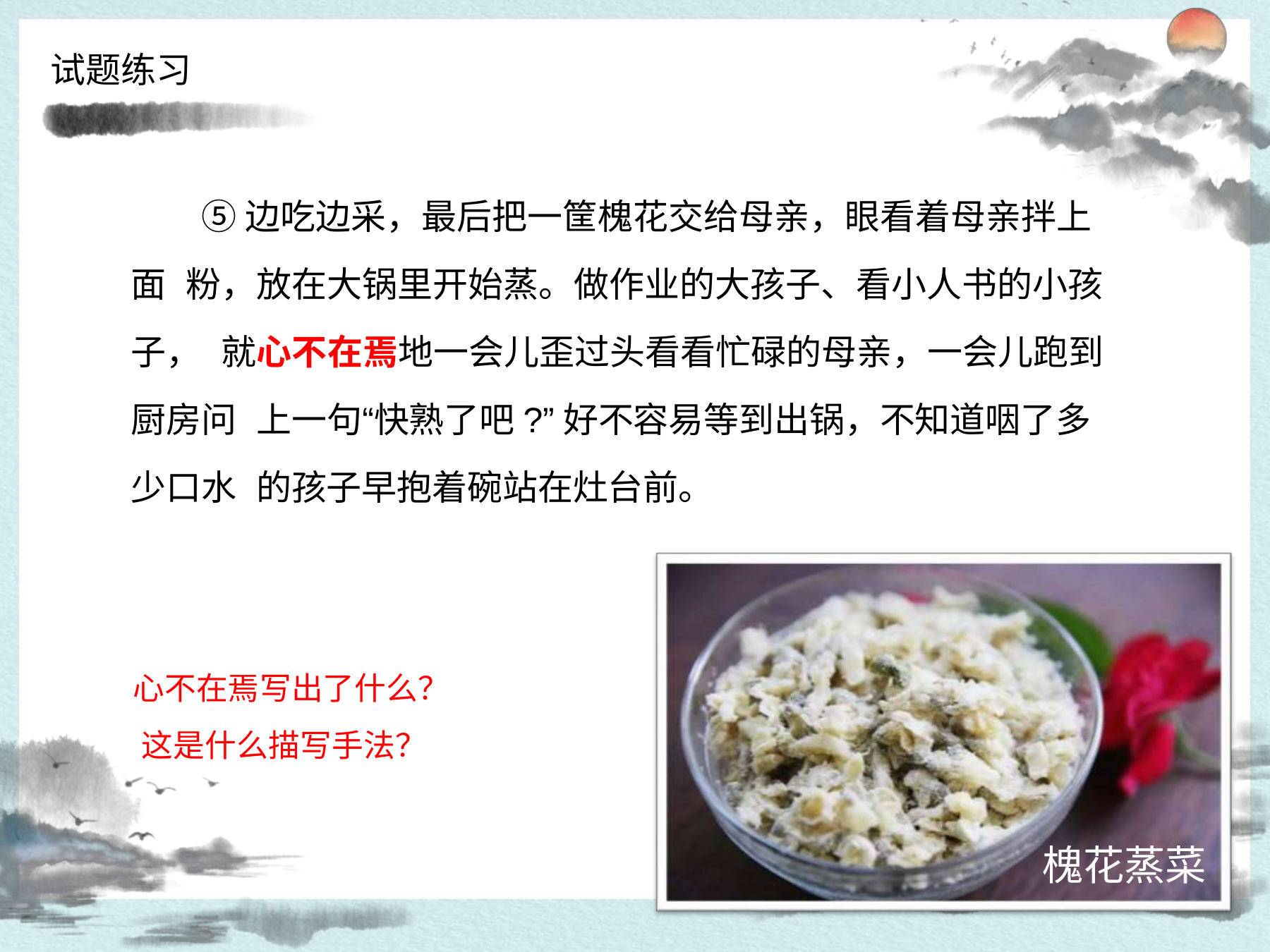

试题练习

# ⑤边吃边采，最后把一筐槐花交给母亲，眼看着母亲拌上面  粉，放在大锅里开始蒸。做作业的大孩子、看小人书的小孩子，  就心不在焉地一会儿歪过头看看忙碌的母亲，一会儿跑到厨房问  上一句“快熟了吧?”好不容易等到出锅，不知道咽了多少口水  的孩子早抱着碗站在灶台前。

心不在焉写出了什么？  这是什么描写手法？

槐花蒸菜